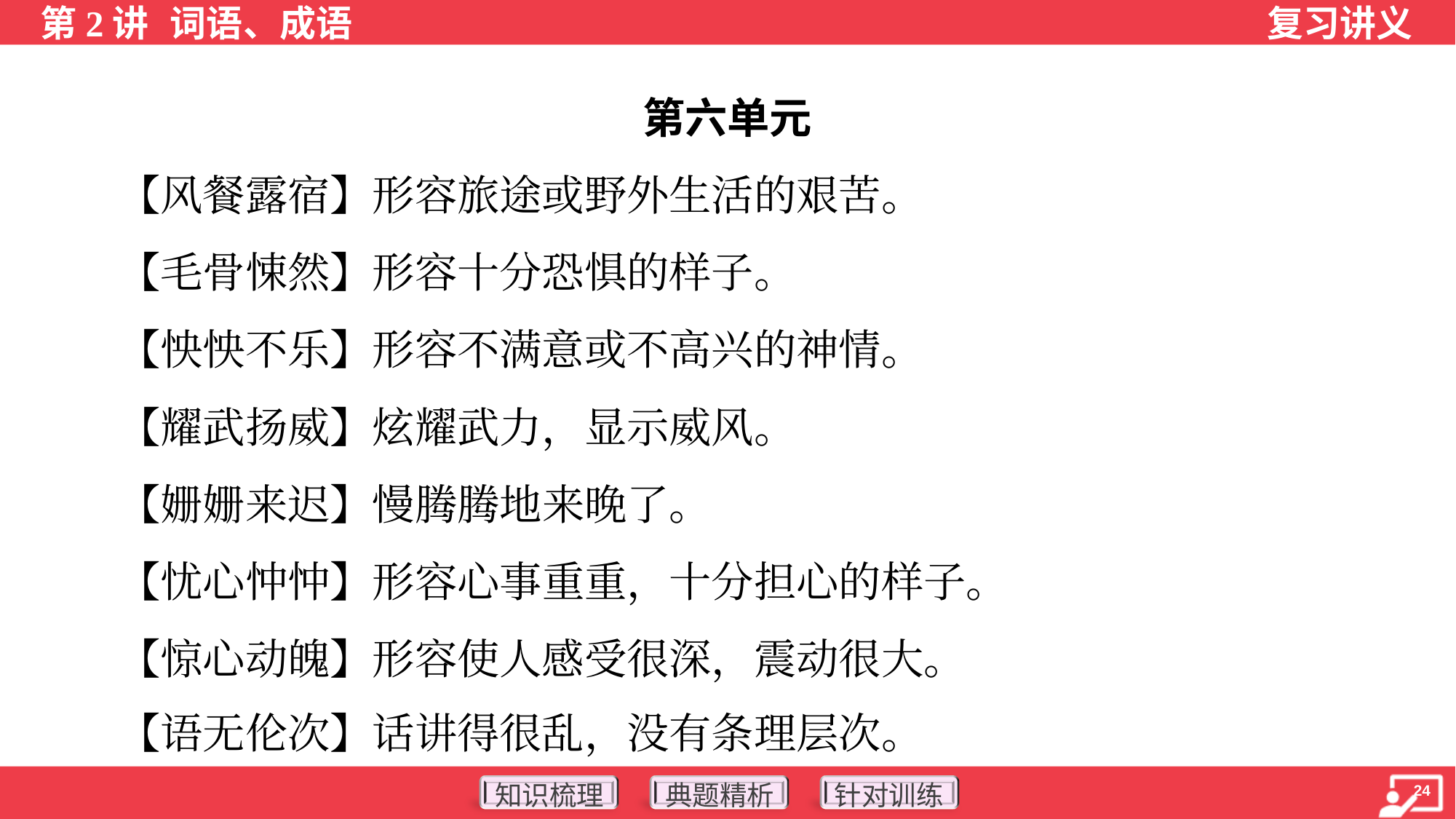

第六单元
    【风餐露宿】形容旅途或野外生活的艰苦。
    【毛骨悚然】形容十分恐惧的样子。
    【怏怏不乐】形容不满意或不高兴的神情。
    【耀武扬威】炫耀武力，显示威风。
    【姗姗来迟】慢腾腾地来晚了。
    【忧心忡忡】形容心事重重，十分担心的样子。
    【惊心动魄】形容使人感受很深，震动很大。
    【语无伦次】话讲得很乱，没有条理层次。